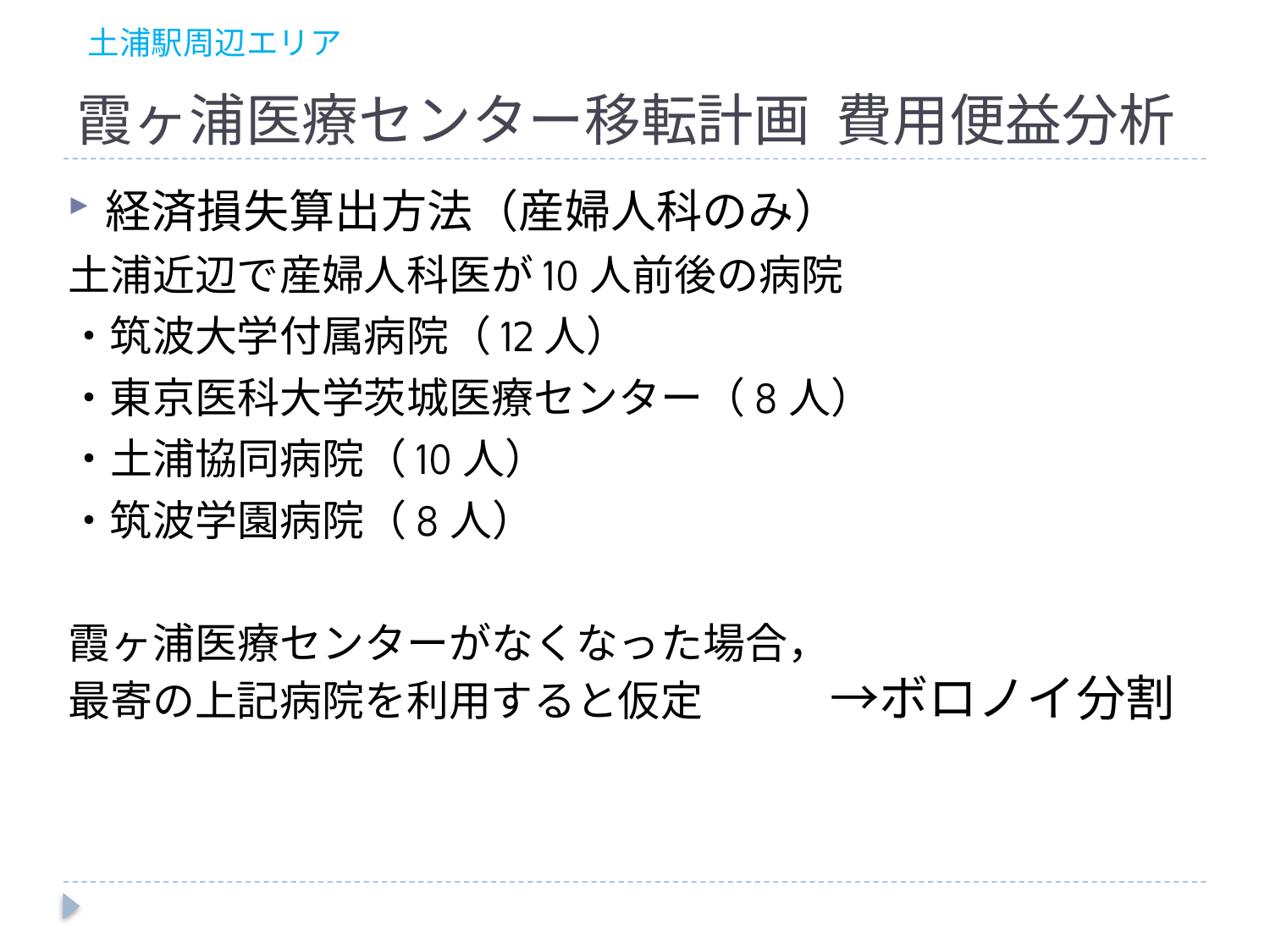

土浦駅周辺エリア
# 霞ヶ浦医療センター移転計画  費用便益分析
経済損失算出方法（産婦人科のみ）
土浦近辺で産婦人科医が10人前後の病院
・筑波大学付属病院（12人）
・東京医科大学茨城医療センター（8人）
・土浦協同病院（10人）
・筑波学園病院（8人）

霞ヶ浦医療センターがなくなった場合，
最寄の上記病院を利用すると仮定　　　→ボロノイ分割